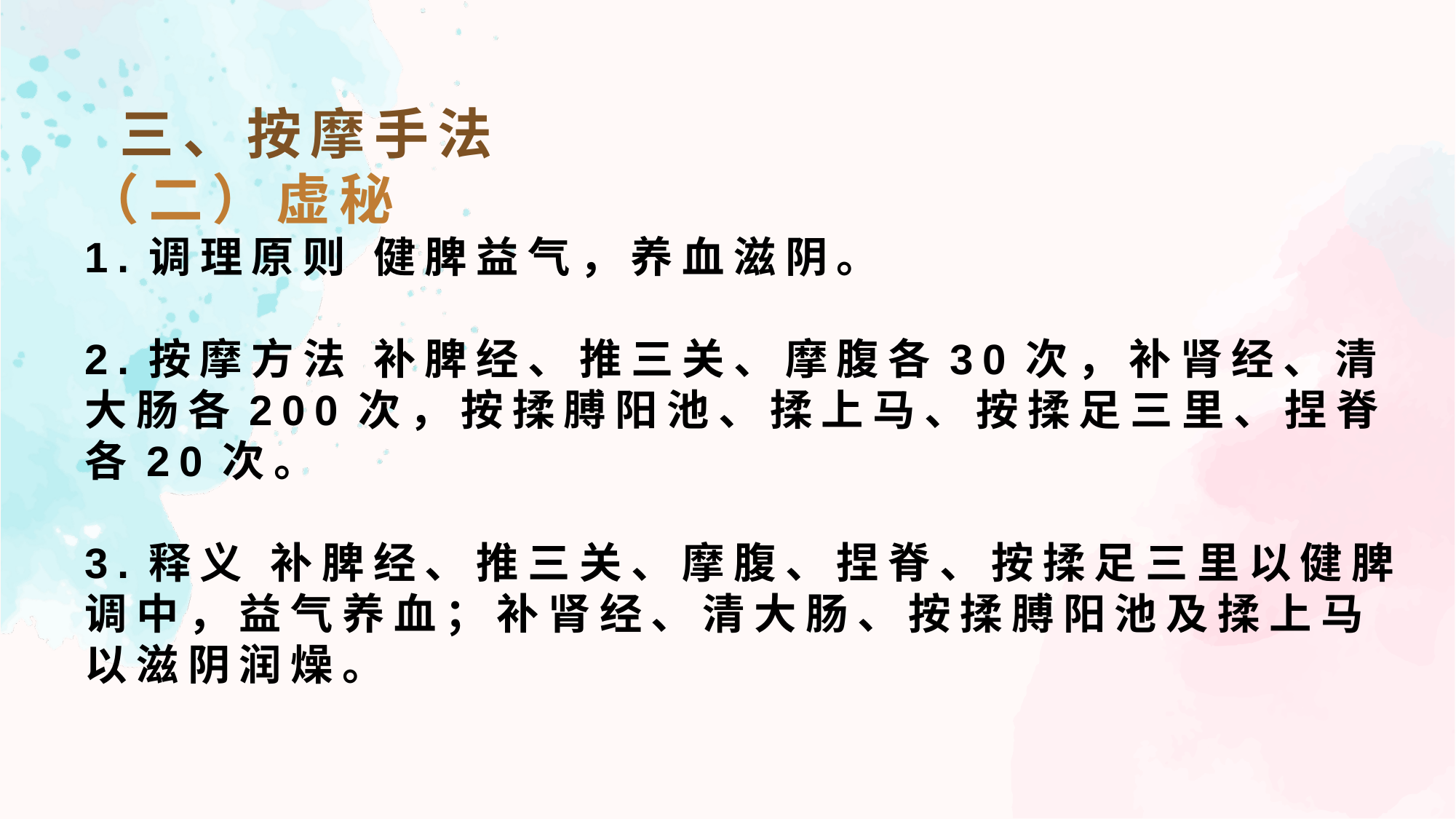

三、按摩手法
（二）虚秘
1.调理原则 健脾益气，养血滋阴。

2.按摩方法 补脾经、推三关、摩腹各30次，补肾经、清大肠各200次，按揉膊阳池、揉上马、按揉足三里、捏脊各20次。

3.释义 补脾经、推三关、摩腹、捏脊、按揉足三里以健脾调中，益气养血；补肾经、清大肠、按揉膊阳池及揉上马以滋阴润燥。